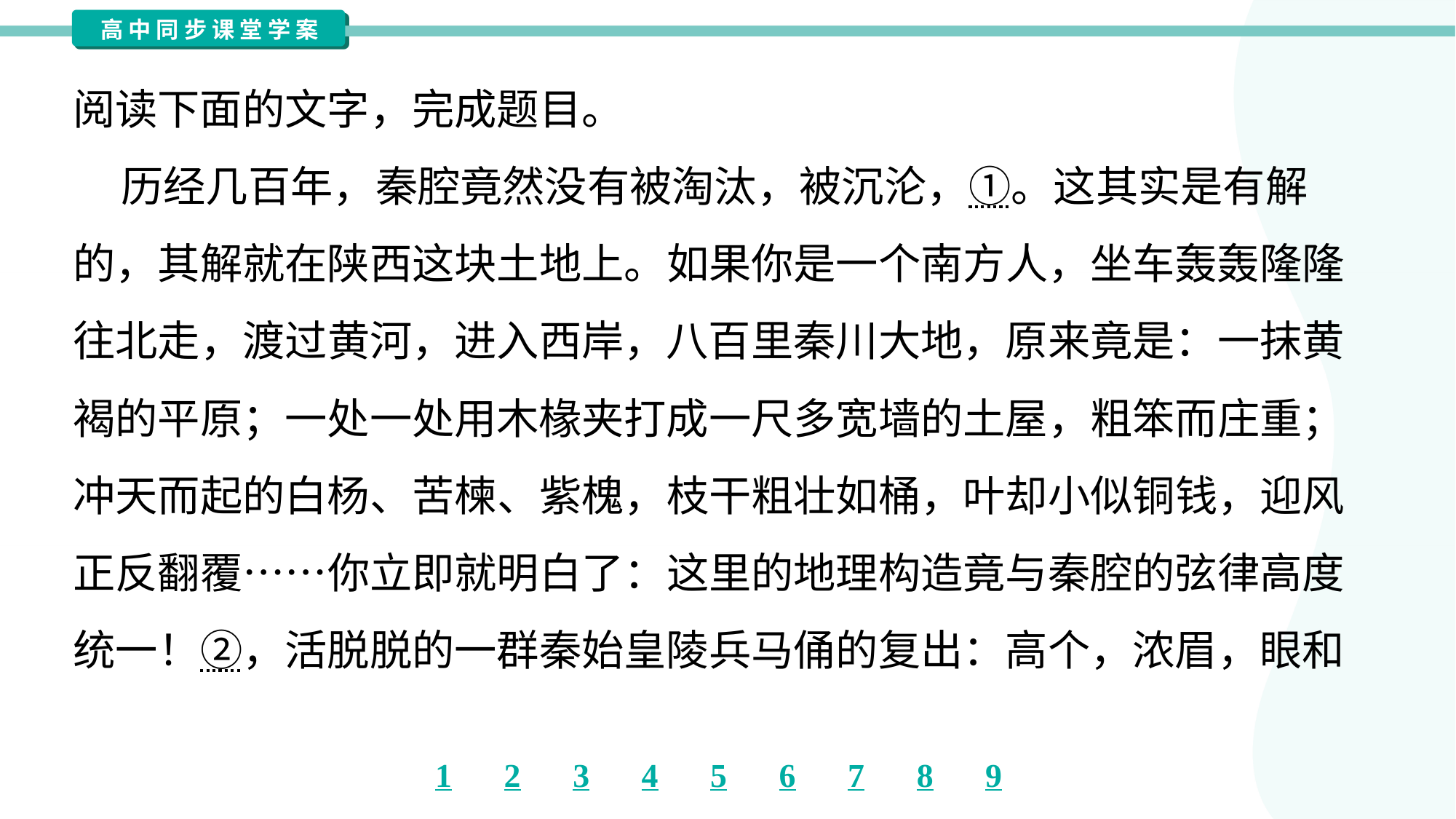

阅读下面的文字，完成题目。
    历经几百年，秦腔竟然没有被淘汰，被沉沦，①。这其实是有解
的，其解就在陕西这块土地上。如果你是一个南方人，坐车轰轰隆隆
往北走，渡过黄河，进入西岸，八百里秦川大地，原来竟是：一抹黄
褐的平原；一处一处用木椽夹打成一尺多宽墙的土屋，粗笨而庄重；
冲天而起的白杨、苦楝、紫槐，枝干粗壮如桶，叶却小似铜钱，迎风
正反翻覆……你立即就明白了：这里的地理构造竟与秦腔的弦律高度
统一！②，活脱脱的一群秦始皇陵兵马俑的复出：高个，浓眉，眼和